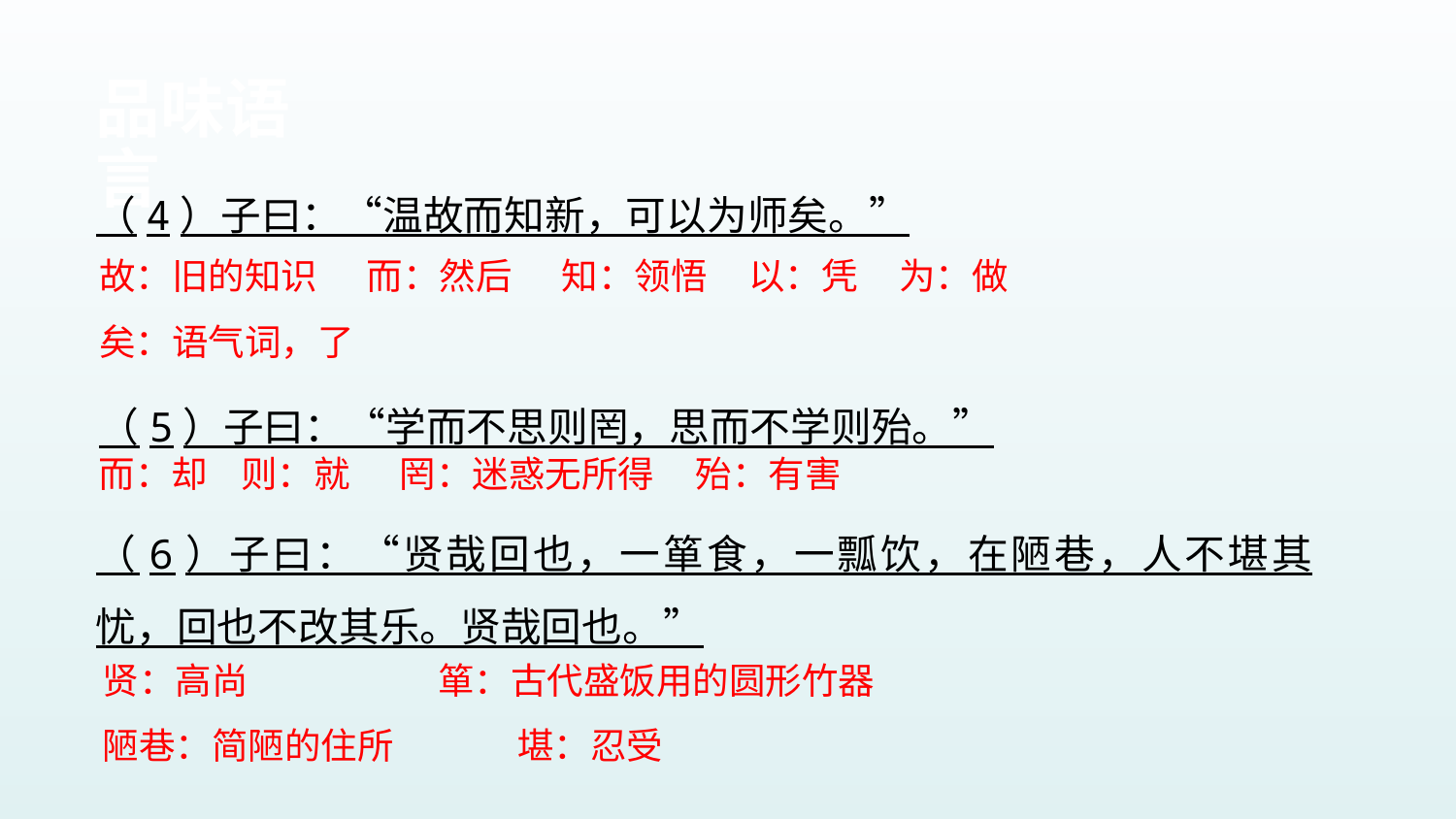

品味语言
（4）子曰：“温故而知新，可以为师矣。”
故：旧的知识      而：然后      知：领悟     以：凭     为：做
矣：语气词，了
（5）子曰：“学而不思则罔，思而不学则殆。”
而：却    则：就      罔：迷惑无所得     殆：有害
（6）子曰：“贤哉回也，一箪食，一瓢饮，在陋巷，人不堪其忧，回也不改其乐。贤哉回也。”
贤：高尚                       箪：古代盛饭用的圆形竹器
陋巷：简陋的住所               堪：忍受